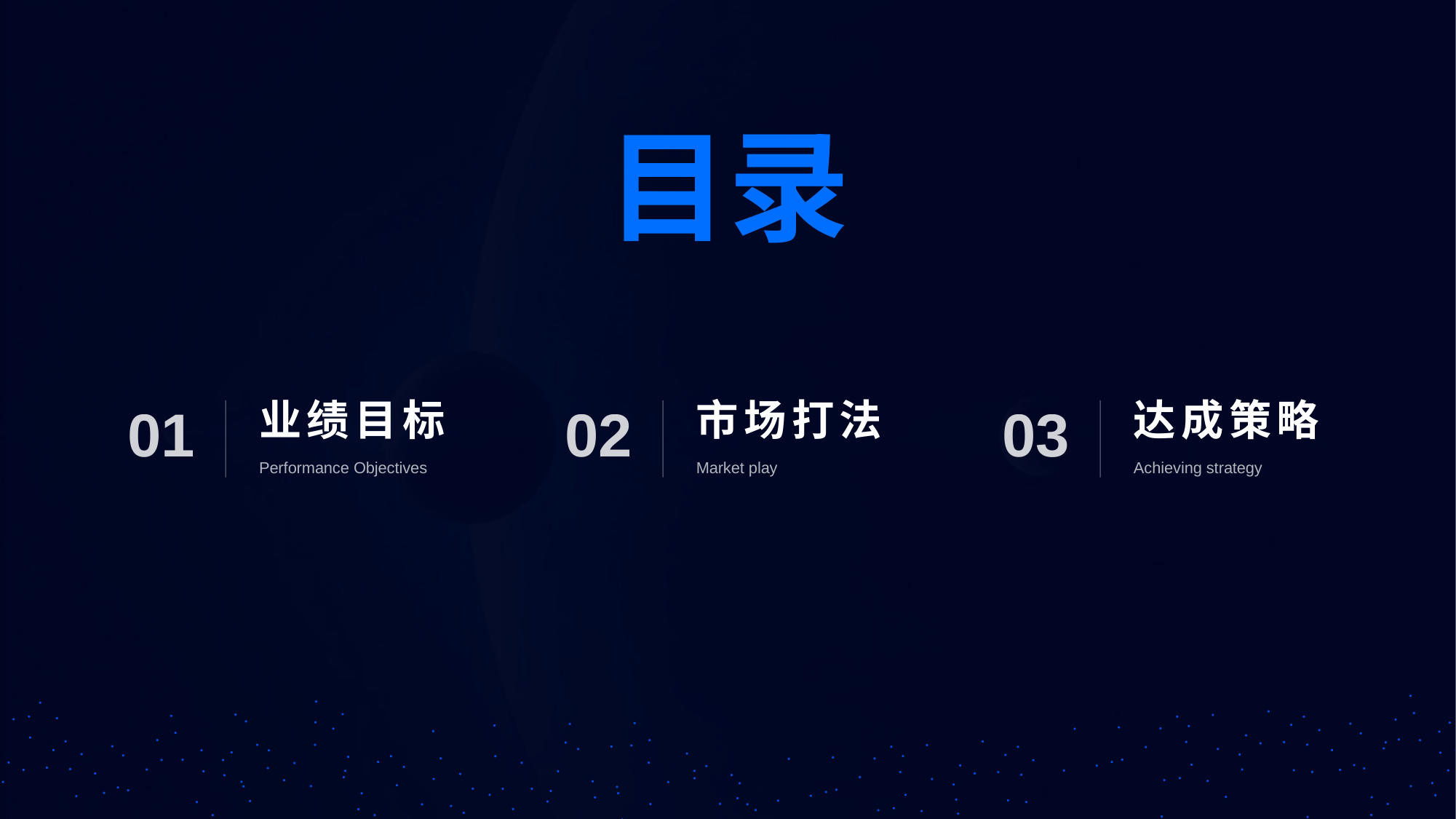

目录
业绩目标
01
Performance Objectives
市场打法
02
Market play
达成策略
03
Achieving strategy